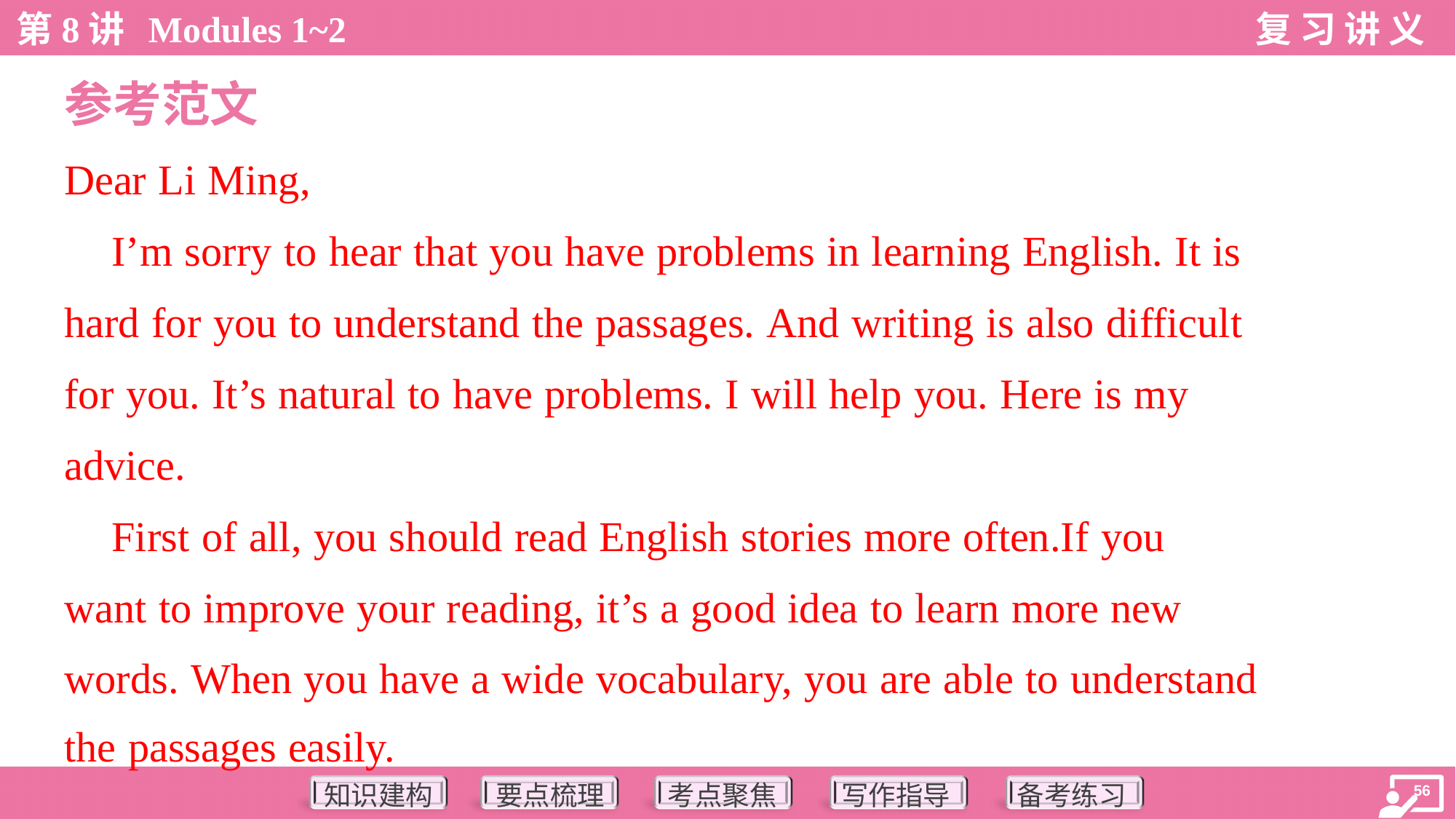

参考范文
Dear Li Ming,
    I’m sorry to hear that you have problems in learning English. It is
hard for you to understand the passages. And writing is also difficult
for you. It’s natural to have problems. I will help you. Here is my
advice.
    First of all, you should read English stories more often.If you
want to improve your reading, it’s a good idea to learn more new
words. When you have a wide vocabulary, you are able to understand
the passages easily.